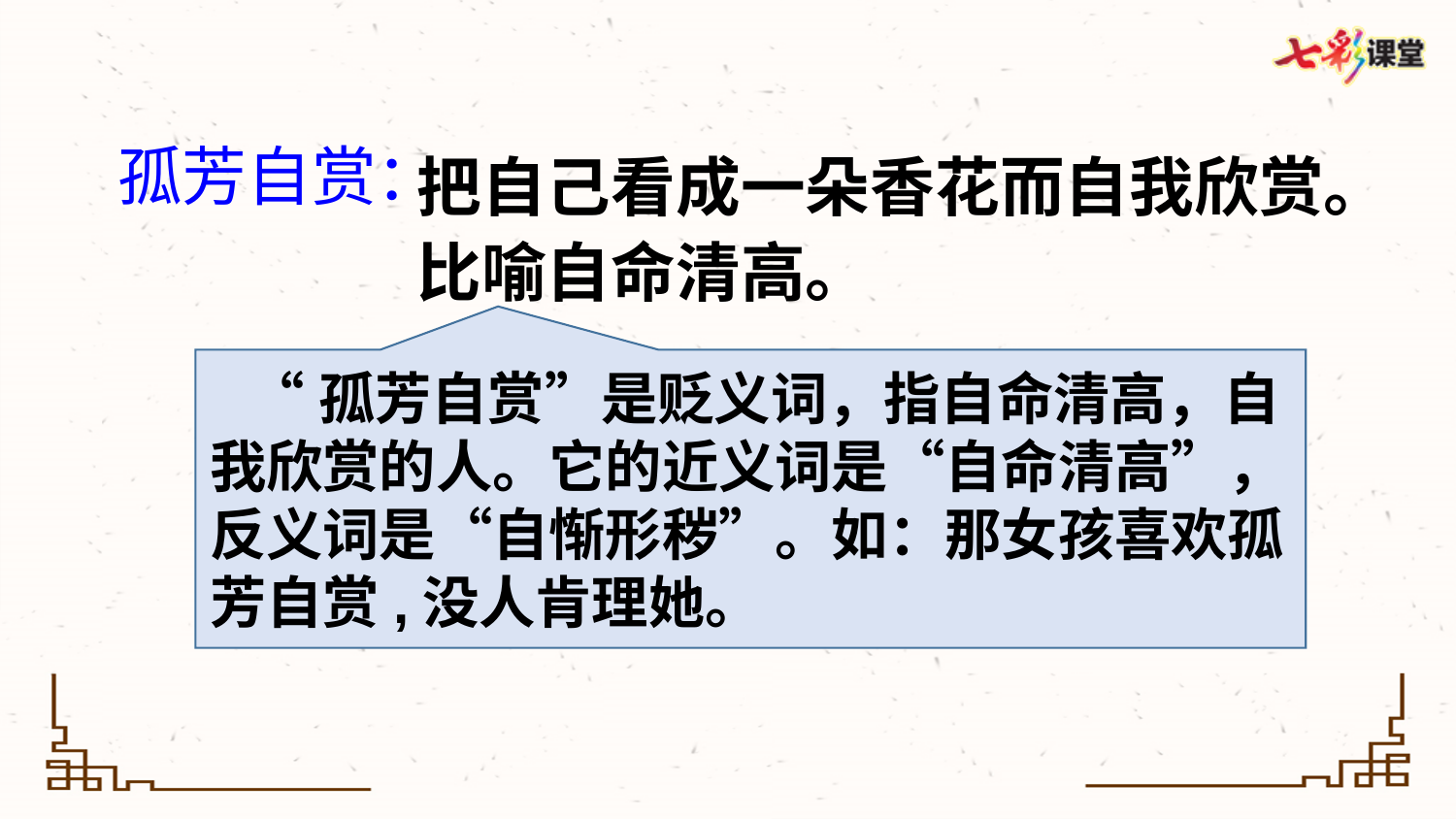

孤芳自赏：
把自己看成一朵香花而自我欣赏。比喻自命清高。
   “孤芳自赏”是贬义词，指自命清高，自我欣赏的人。它的近义词是“自命清高”，反义词是“自惭形秽”。如：那女孩喜欢孤芳自赏,没人肯理她。